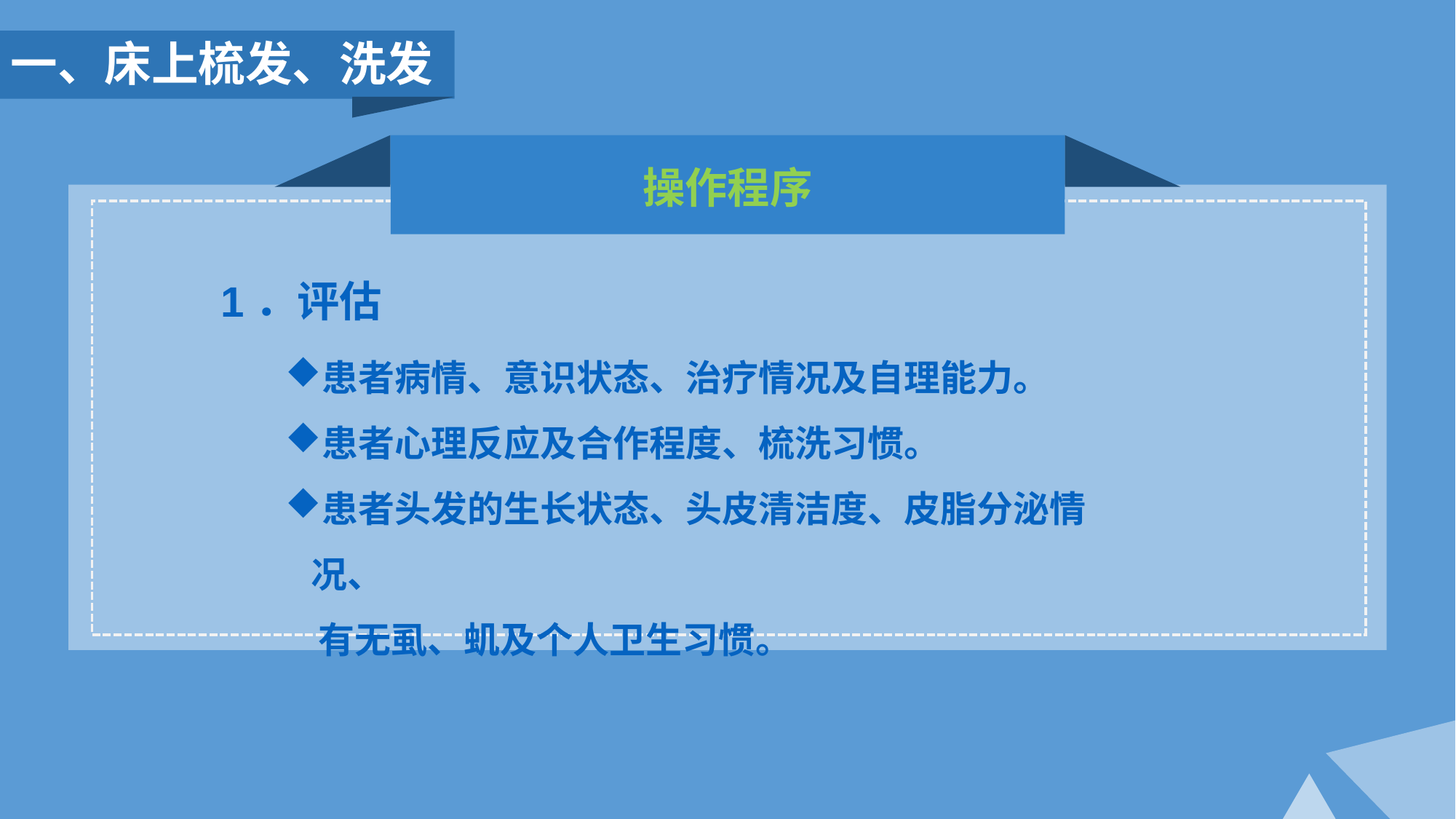

一、床上梳发、洗发

操作程序

1．评估

患者病情、意识状态、治疗情况及自理能力。
患者心理反应及合作程度、梳洗习惯。
患者头发的生长状态、头皮清洁度、皮脂分泌情况、
   有无虱、虮及个人卫生习惯。